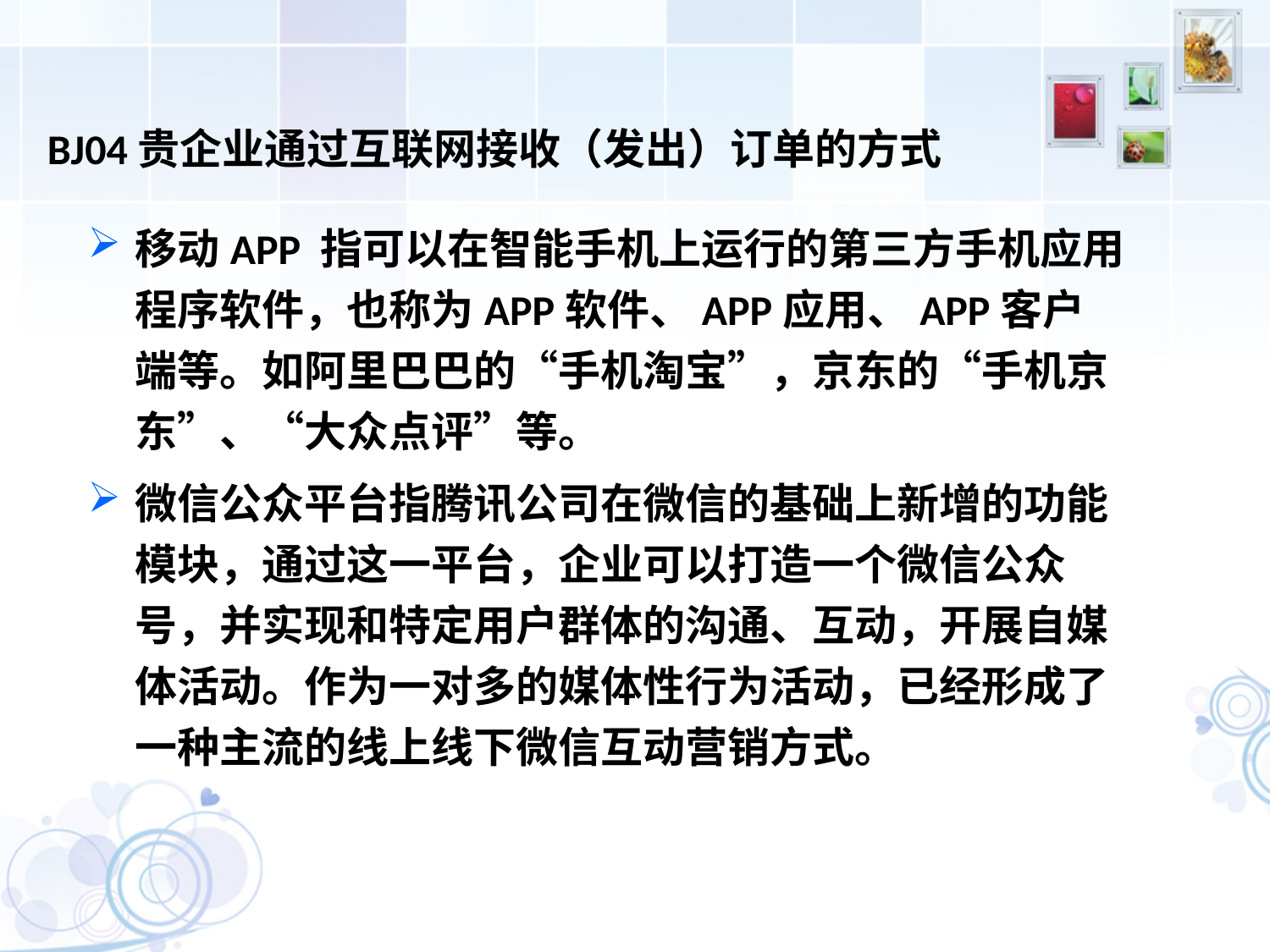

BJ04贵企业通过互联网接收（发出）订单的方式
移动APP 指可以在智能手机上运行的第三方手机应用程序软件，也称为APP软件、APP应用、APP客户端等。如阿里巴巴的“手机淘宝”，京东的“手机京东”、“大众点评”等。
微信公众平台指腾讯公司在微信的基础上新增的功能模块，通过这一平台，企业可以打造一个微信公众号，并实现和特定用户群体的沟通、互动，开展自媒体活动。作为一对多的媒体性行为活动，已经形成了一种主流的线上线下微信互动营销方式。